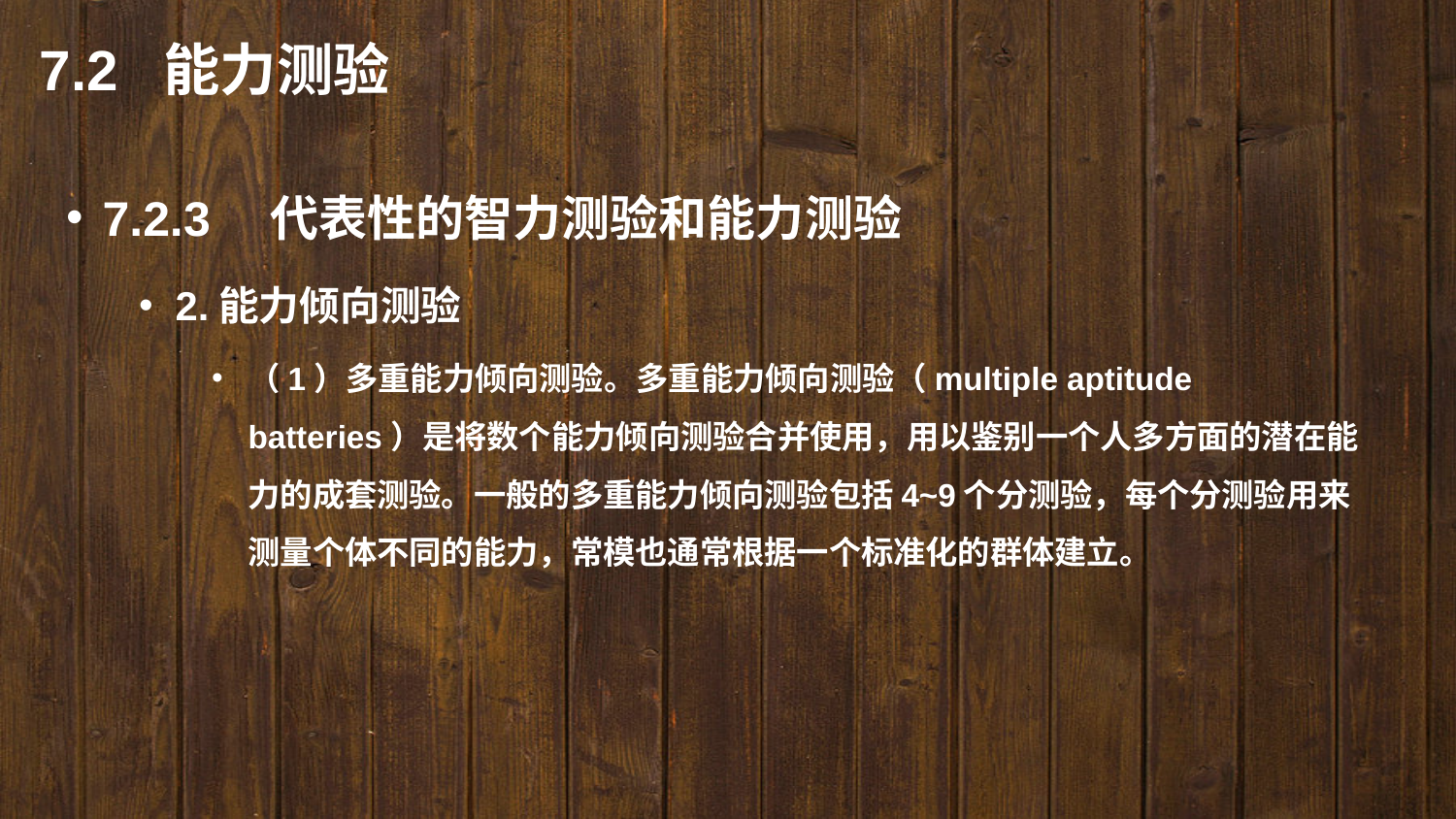

7.2  能力测验
7.2.3　代表性的智力测验和能力测验
2.能力倾向测验
（1）多重能力倾向测验。多重能力倾向测验（multiple aptitude batteries）是将数个能力倾向测验合并使用，用以鉴别一个人多方面的潜在能力的成套测验。一般的多重能力倾向测验包括4~9个分测验，每个分测验用来测量个体不同的能力，常模也通常根据一个标准化的群体建立。